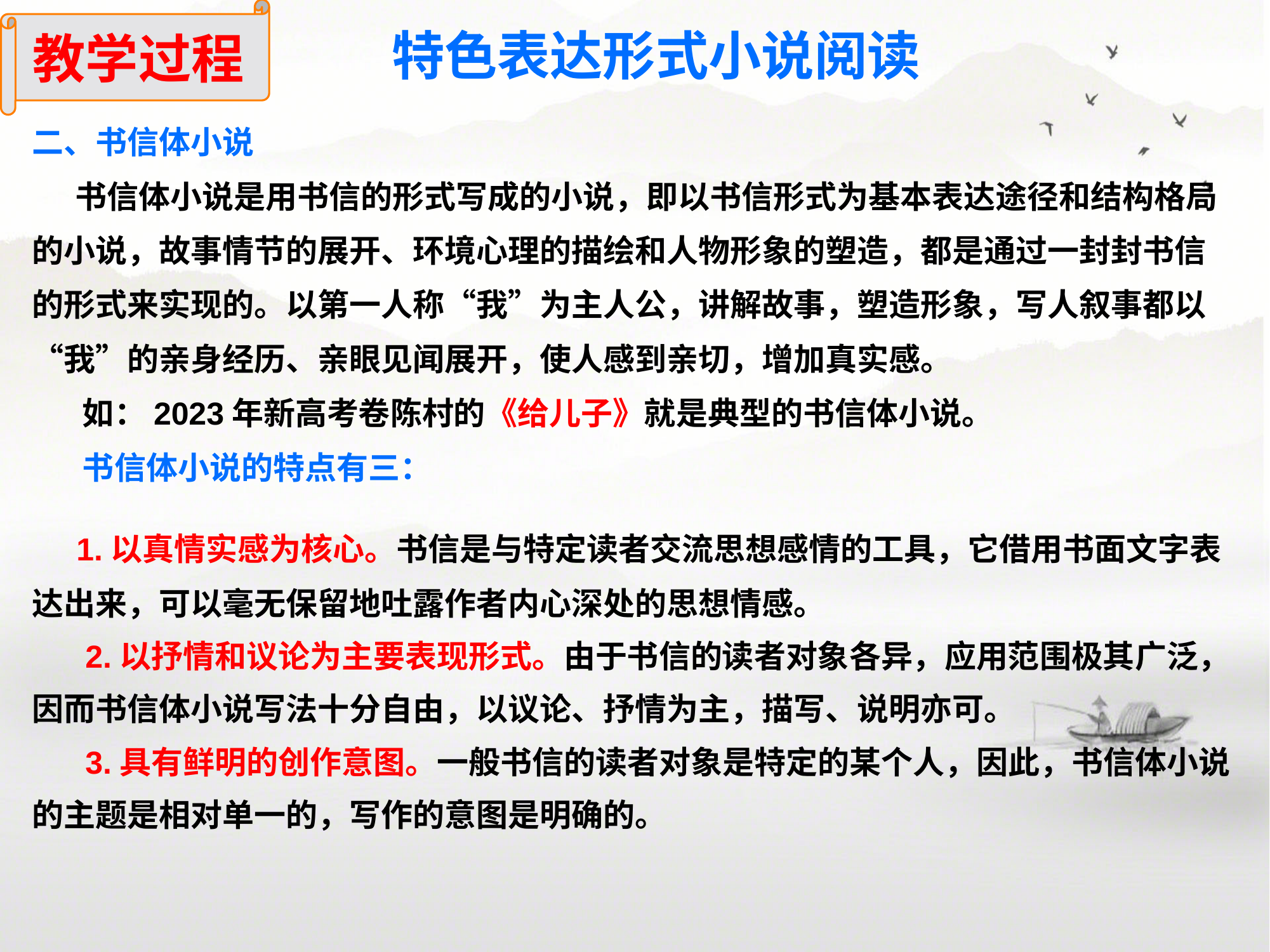

教学过程
特色表达形式小说阅读
二、书信体小说
     书信体小说是用书信的形式写成的小说，即以书信形式为基本表达途径和结构格局的小说，故事情节的展开、环境心理的描绘和人物形象的塑造，都是通过一封封书信的形式来实现的。以第一人称“我”为主人公，讲解故事，塑造形象，写人叙事都以“我”的亲身经历、亲眼见闻展开，使人感到亲切，增加真实感。
      如：2023年新高考卷陈村的《给儿子》就是典型的书信体小说。
      书信体小说的特点有三：
     1.以真情实感为核心。书信是与特定读者交流思想感情的工具，它借用书面文字表达出来，可以毫无保留地吐露作者内心深处的思想情感。
      2.以抒情和议论为主要表现形式。由于书信的读者对象各异，应用范围极其广泛，因而书信体小说写法十分自由，以议论、抒情为主，描写、说明亦可。
      3.具有鲜明的创作意图。一般书信的读者对象是特定的某个人，因此，书信体小说的主题是相对单一的，写作的意图是明确的。